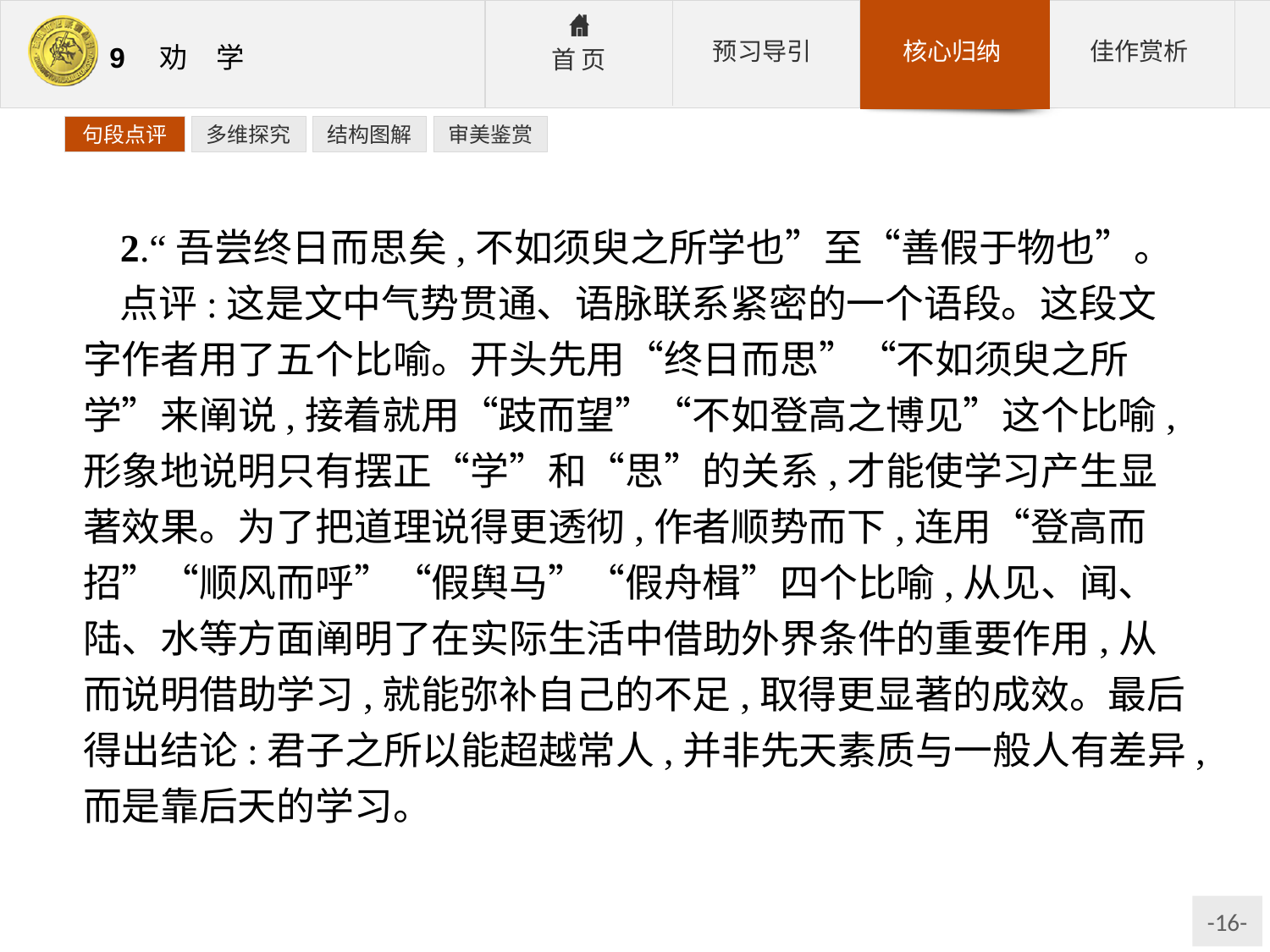

句段点评
多维探究
结构图解
审美鉴赏
2.“吾尝终日而思矣,不如须臾之所学也”至“善假于物也”。
点评:这是文中气势贯通、语脉联系紧密的一个语段。这段文字作者用了五个比喻。开头先用“终日而思”“不如须臾之所学”来阐说,接着就用“跂而望”“不如登高之博见”这个比喻,形象地说明只有摆正“学”和“思”的关系,才能使学习产生显著效果。为了把道理说得更透彻,作者顺势而下,连用“登高而招”“顺风而呼”“假舆马”“假舟楫”四个比喻,从见、闻、陆、水等方面阐明了在实际生活中借助外界条件的重要作用,从而说明借助学习,就能弥补自己的不足,取得更显著的成效。最后得出结论:君子之所以能超越常人,并非先天素质与一般人有差异,而是靠后天的学习。